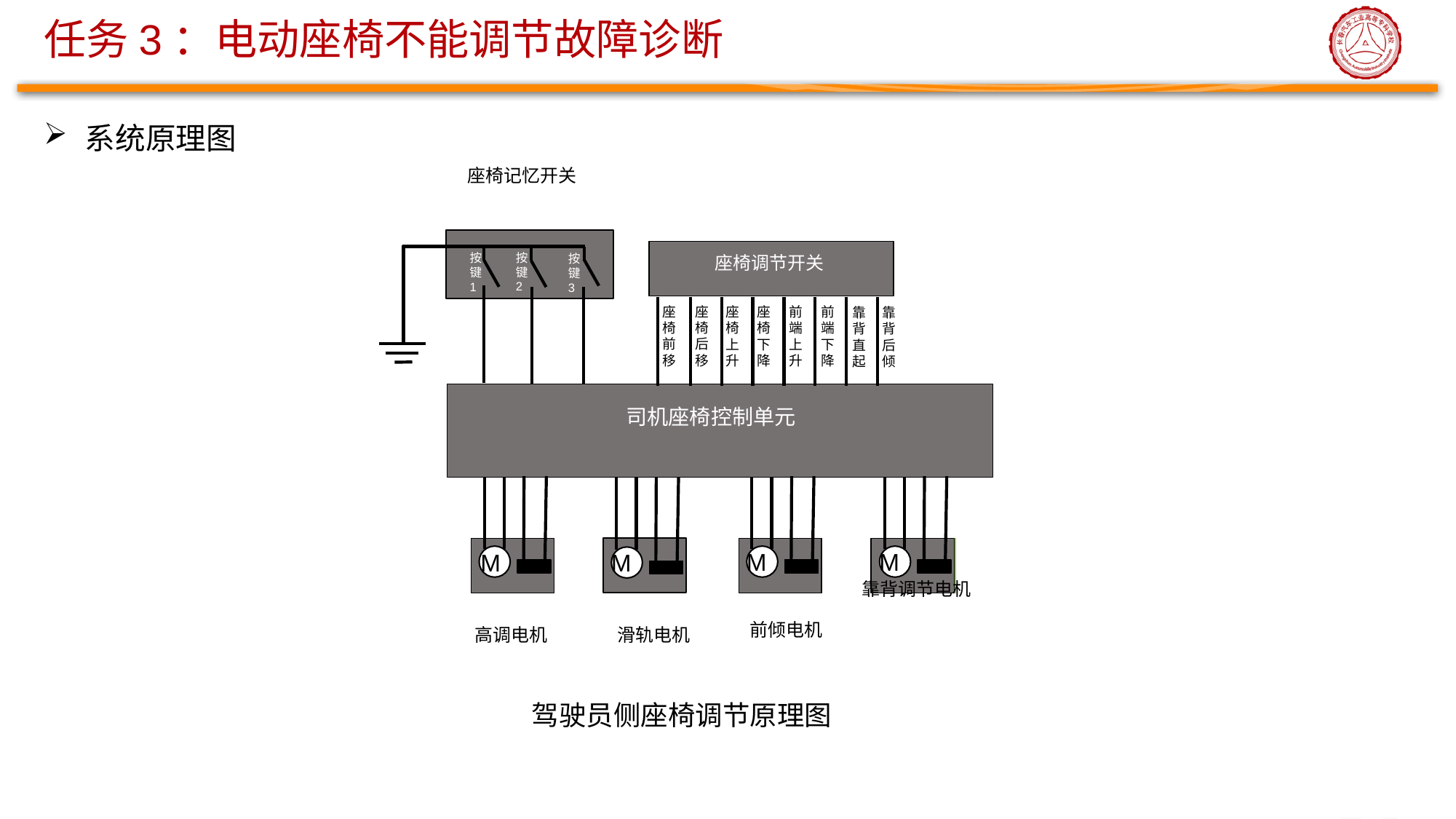

任务3：电动座椅不能调节故障诊断

系统原理图
座椅记忆开关

按键2

按键1

按键3

座椅调节开关
座椅前移

座椅后移

前端上升

前端下降

座椅上升

座椅下降

靠背后倾

靠背直起

司机座椅控制单元

M
M
M
M

靠背调节电机
前倾电机
滑轨电机
高调电机
驾驶员侧座椅调节原理图